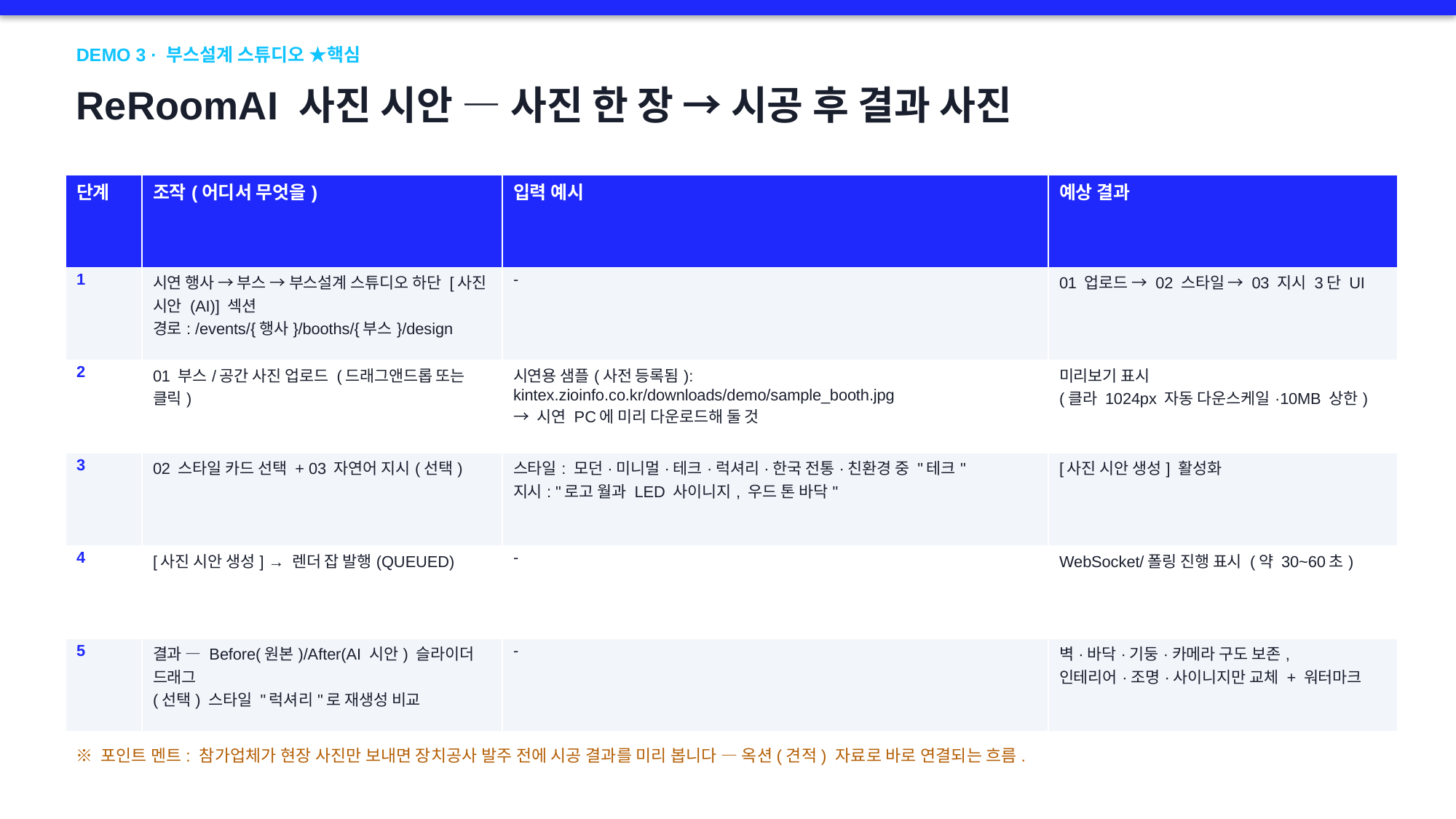

DEMO 3 · 부스설계 스튜디오 ★핵심
ReRoomAI 사진 시안 — 사진 한 장 → 시공 후 결과 사진
| 단계 | 조작(어디서 무엇을) | 입력 예시 | 예상 결과 |
| --- | --- | --- | --- |
| 1 | 시연 행사 → 부스 → 부스설계 스튜디오 하단 [사진 시안 (AI)] 섹션 경로: /events/{행사}/booths/{부스}/design | - | 01 업로드 → 02 스타일 → 03 지시 3단 UI |
| 2 | 01 부스/공간 사진 업로드 (드래그앤드롭 또는 클릭) | 시연용 샘플(사전 등록됨): kintex.zioinfo.co.kr/downloads/demo/sample\_booth.jpg → 시연 PC에 미리 다운로드해 둘 것 | 미리보기 표시 (클라 1024px 자동 다운스케일·10MB 상한) |
| 3 | 02 스타일 카드 선택 + 03 자연어 지시(선택) | 스타일: 모던·미니멀·테크·럭셔리·한국 전통·친환경 중 "테크" 지시: "로고 월과 LED 사이니지, 우드 톤 바닥" | [사진 시안 생성] 활성화 |
| 4 | [사진 시안 생성] → 렌더 잡 발행(QUEUED) | - | WebSocket/폴링 진행 표시 (약 30~60초) |
| 5 | 결과 — Before(원본)/After(AI 시안) 슬라이더 드래그 (선택) 스타일 "럭셔리"로 재생성 비교 | - | 벽·바닥·기둥·카메라 구도 보존, 인테리어·조명·사이니지만 교체 + 워터마크 |
※ 포인트 멘트: 참가업체가 현장 사진만 보내면 장치공사 발주 전에 시공 결과를 미리 봅니다 — 옥션(견적) 자료로 바로 연결되는 흐름.